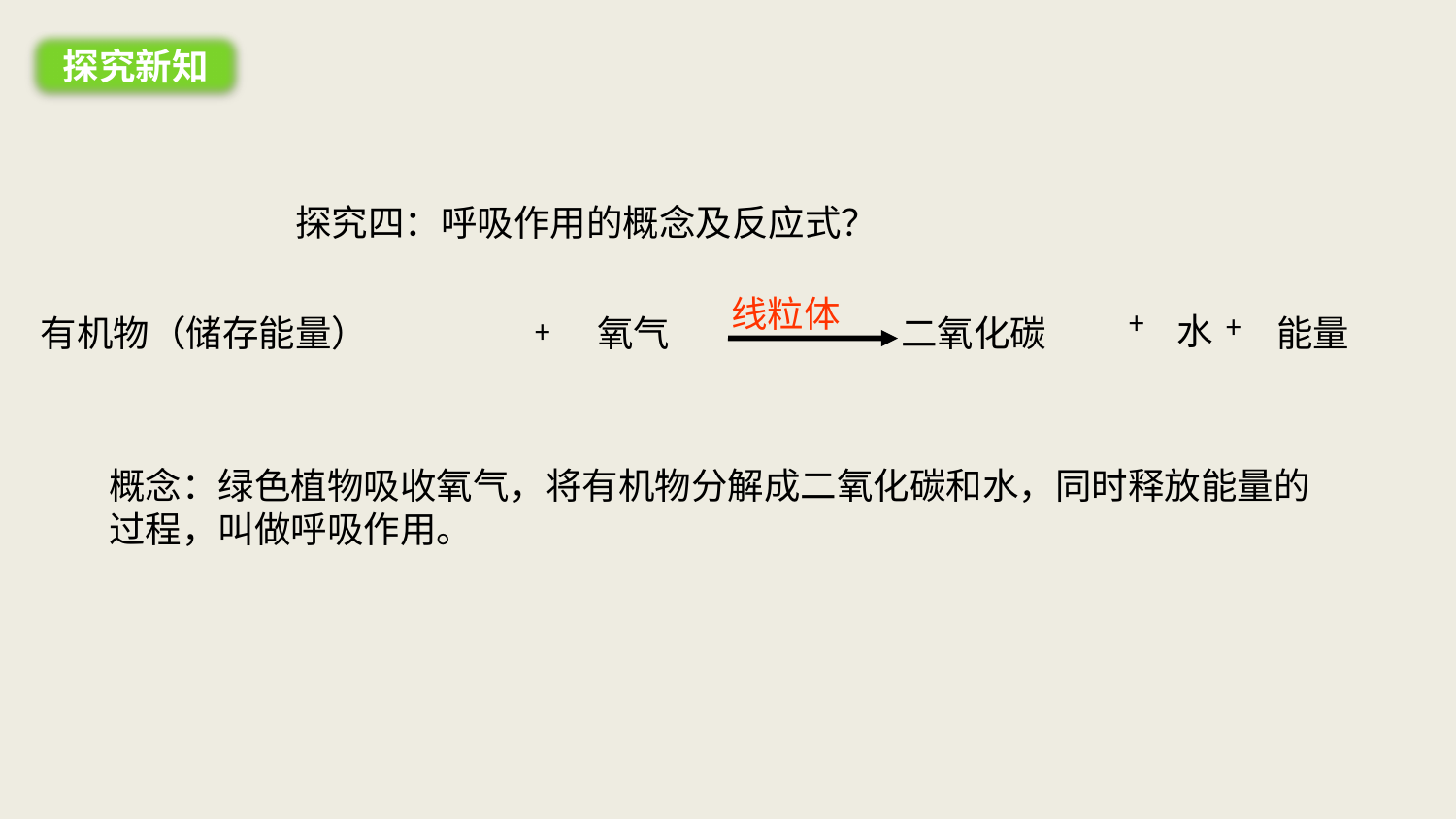

探究新知
探究四：呼吸作用的概念及反应式？
线粒体
﹢
﹢
﹢
水
有机物（储存能量）
氧气
二氧化碳
能量

概念：绿色植物吸收氧气，将有机物分解成二氧化碳和水，同时释放能量的过程，叫做呼吸作用。